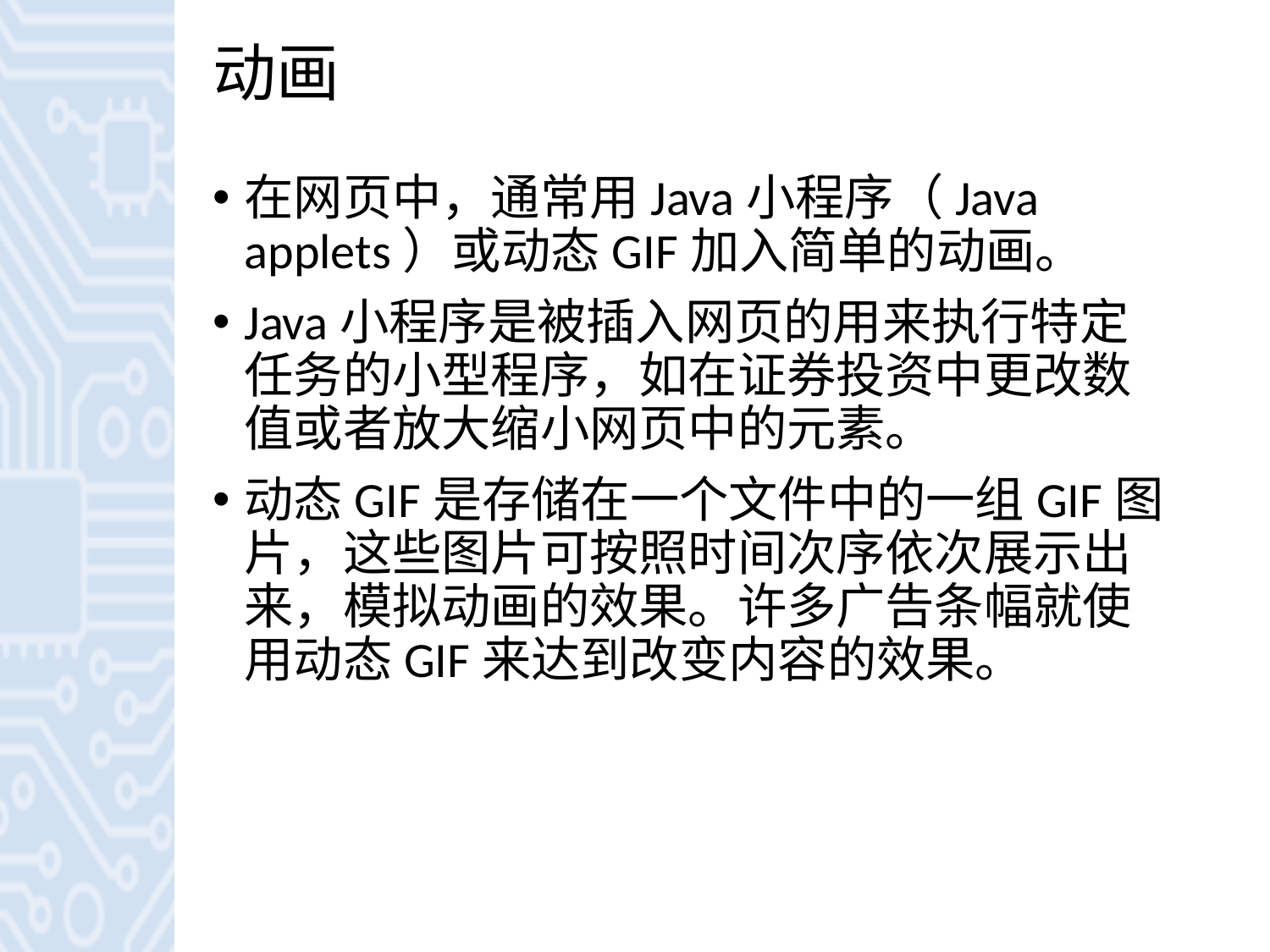

# 动画
在网页中，通常用Java小程序（Java applets）或动态GIF加入简单的动画。
Java小程序是被插入网页的用来执行特定任务的小型程序，如在证券投资中更改数值或者放大缩小网页中的元素。
动态GIF是存储在一个文件中的一组GIF图片，这些图片可按照时间次序依次展示出来，模拟动画的效果。许多广告条幅就使用动态GIF来达到改变内容的效果。